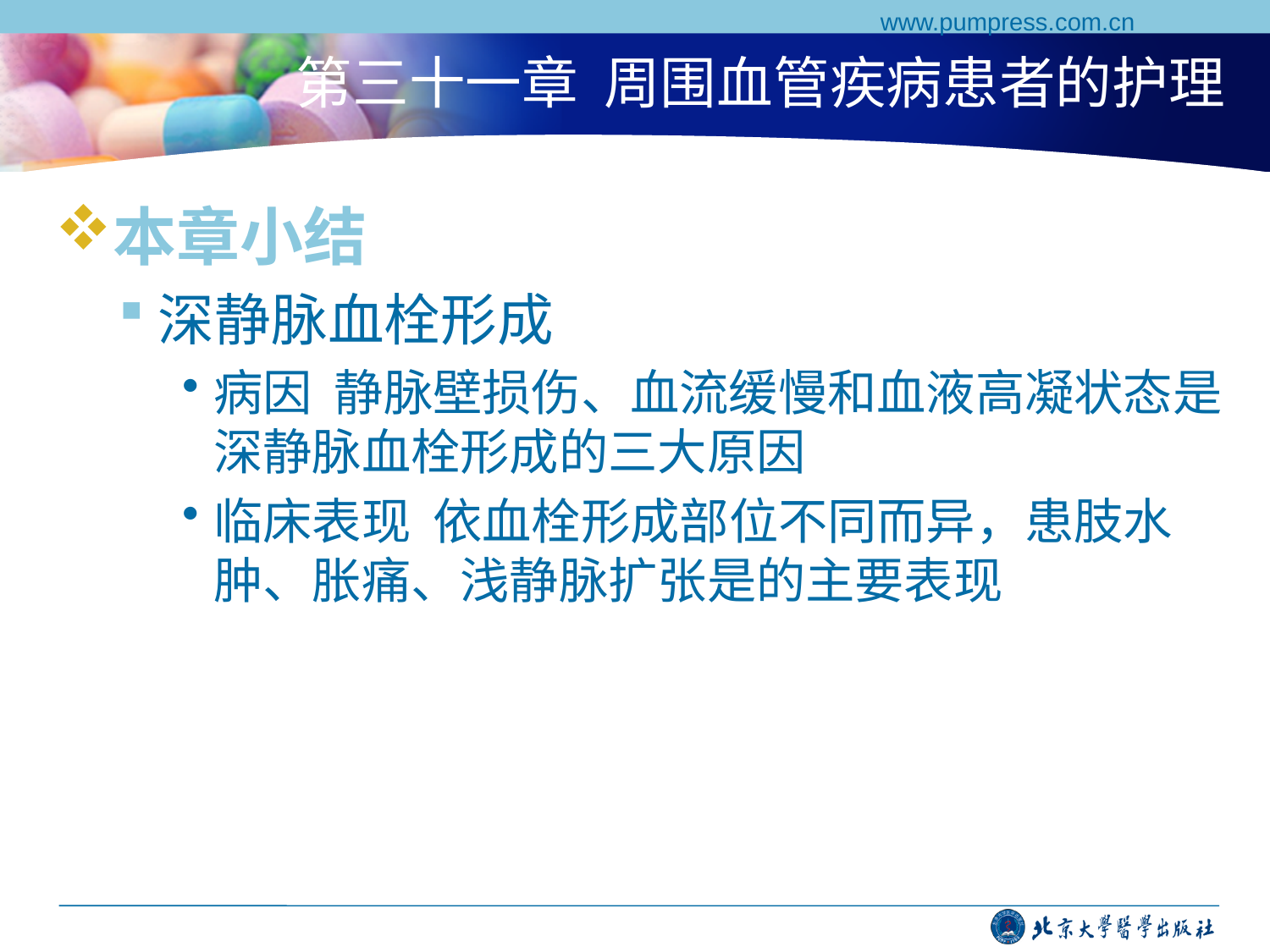

www.pumpress.com.cn
# 第三十一章  周围血管疾病患者的护理
本章小结
深静脉血栓形成
病因  静脉壁损伤、血流缓慢和血液高凝状态是深静脉血栓形成的三大原因
临床表现  依血栓形成部位不同而异，患肢水肿、胀痛、浅静脉扩张是的主要表现